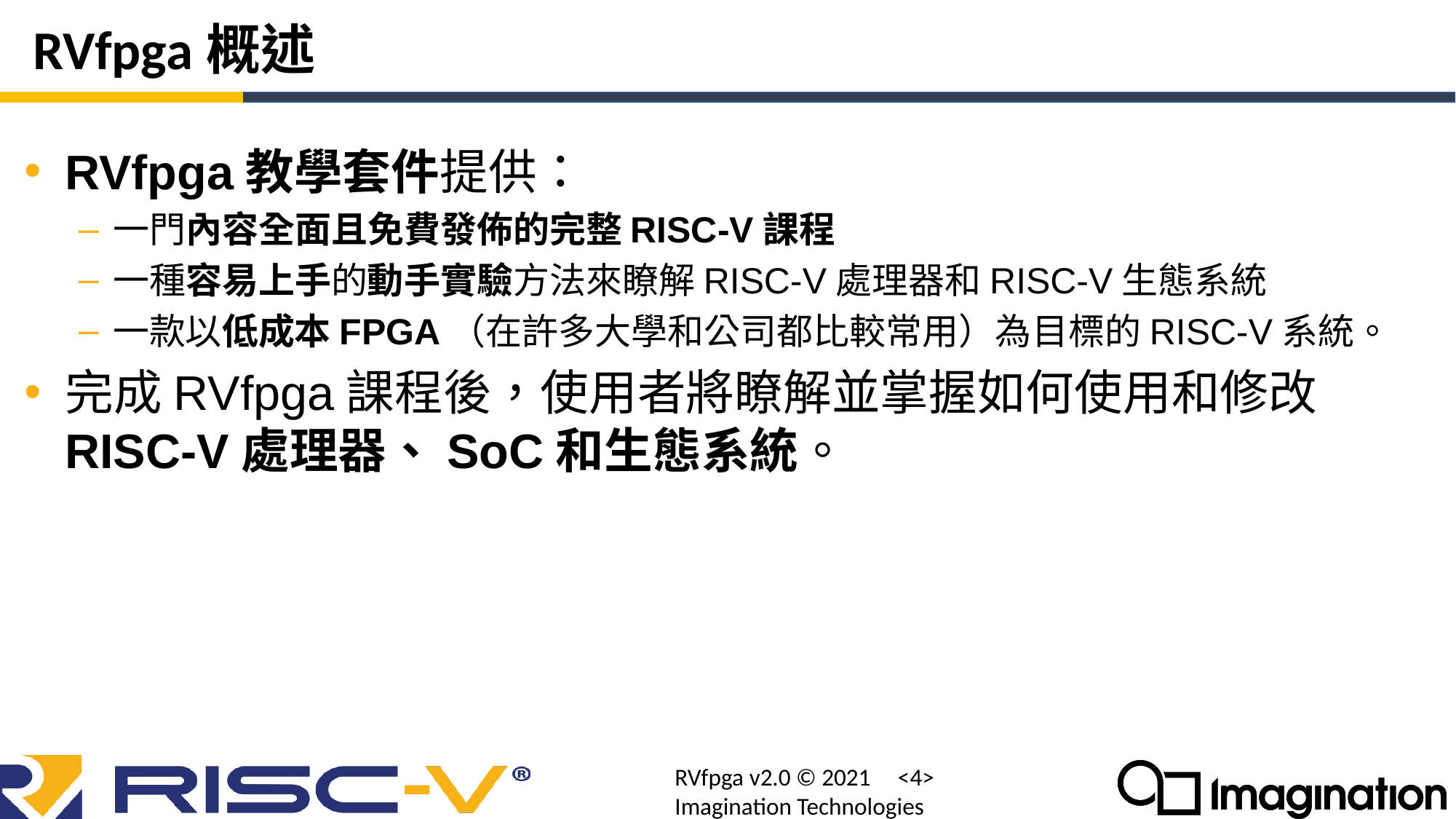

# RVfpga概述
RVfpga教學套件提供：
一門內容全面且免費發佈的完整RISC-V課程
一種容易上手的動手實驗方法來瞭解RISC-V處理器和RISC-V生態系統
一款以低成本FPGA（在許多大學和公司都比較常用）為目標的RISC-V系統。
完成RVfpga課程後，使用者將瞭解並掌握如何使用和修改RISC-V處理器、SoC和生態系統。